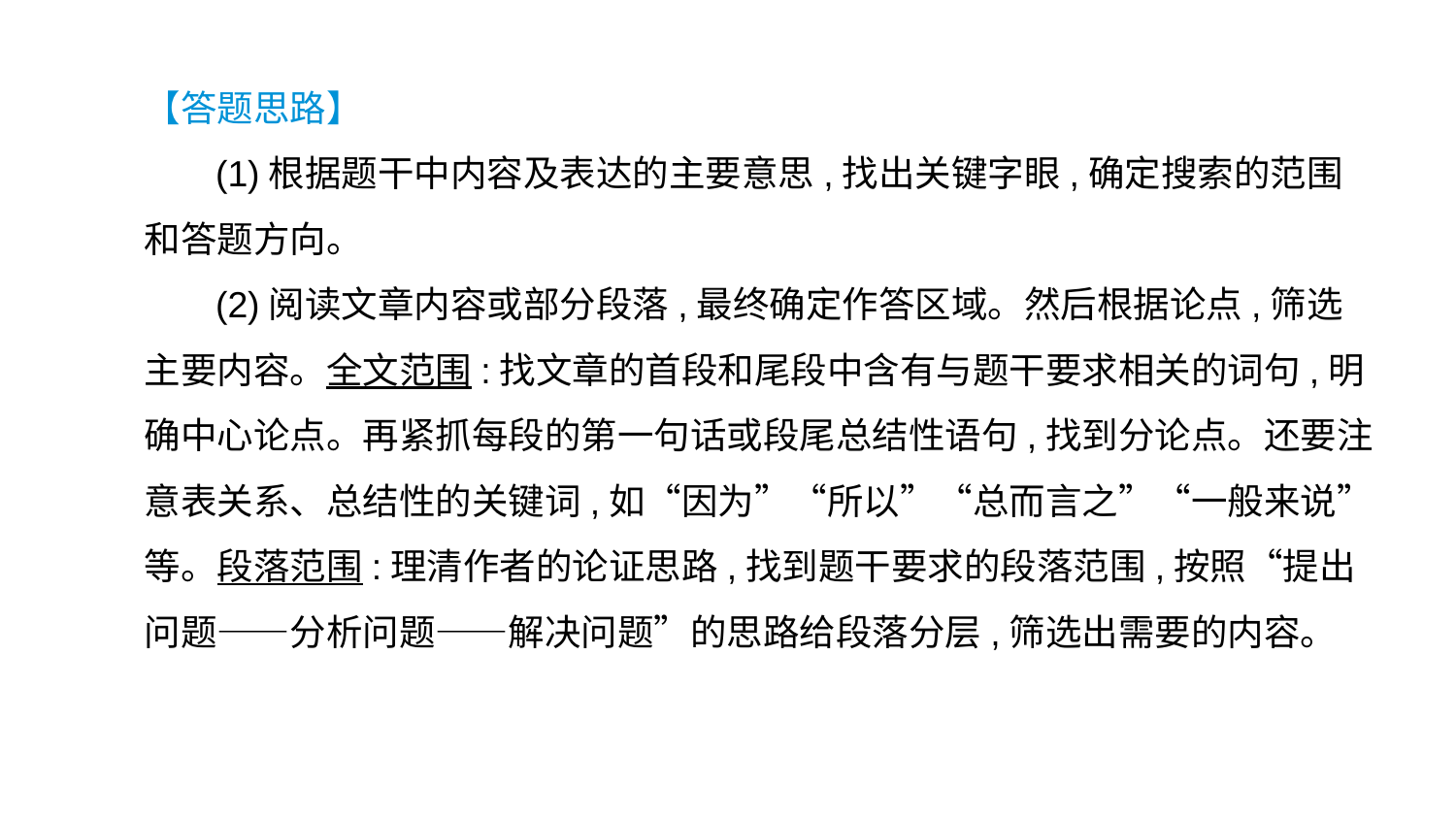

【答题思路】
(1)根据题干中内容及表达的主要意思,找出关键字眼,确定搜索的范围和答题方向。
(2)阅读文章内容或部分段落,最终确定作答区域。然后根据论点,筛选主要内容。全文范围:找文章的首段和尾段中含有与题干要求相关的词句,明确中心论点。再紧抓每段的第一句话或段尾总结性语句,找到分论点。还要注意表关系、总结性的关键词,如“因为”“所以”“总而言之”“一般来说”等。段落范围:理清作者的论证思路,找到题干要求的段落范围,按照“提出问题——分析问题——解决问题”的思路给段落分层,筛选出需要的内容。